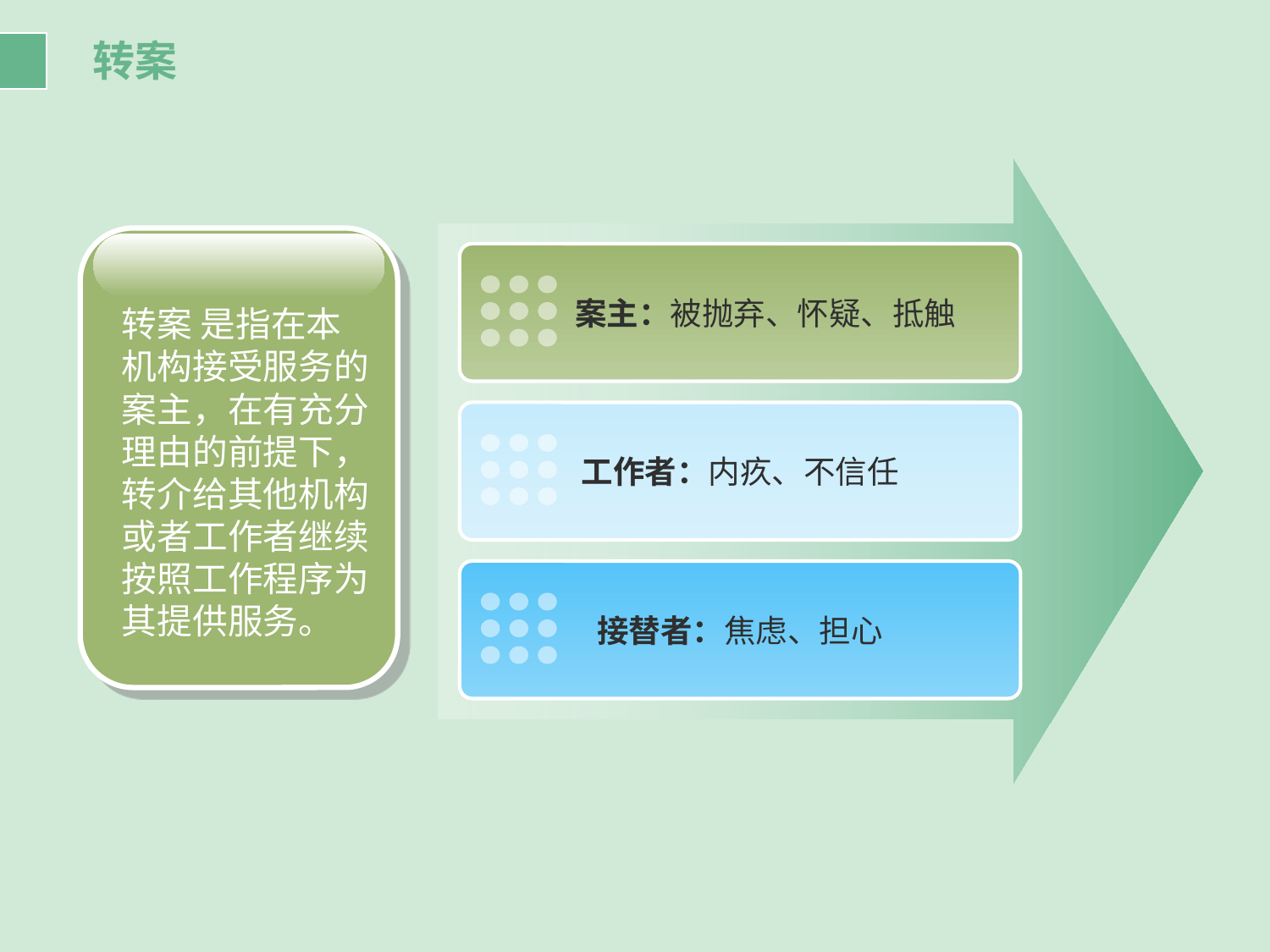

转案

      案主：被抛弃、怀疑、抵触

转案 是指在本机构接受服务的案主，在有充分理由的前提下，转介给其他机构或者工作者继续按照工作程序为其提供服务。
工作者：内疚、不信任

接替者：焦虑、担心